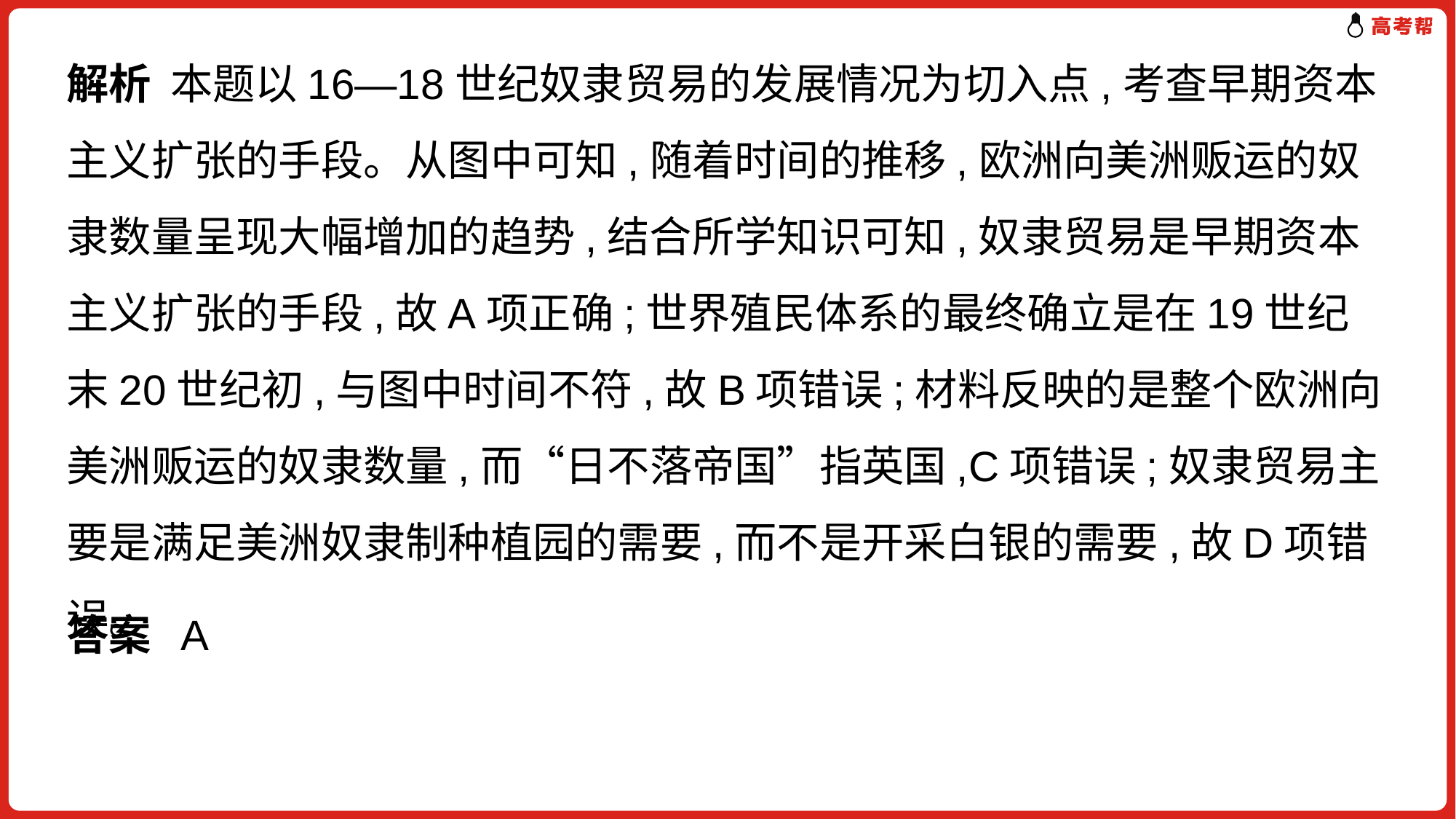

解析  本题以16—18世纪奴隶贸易的发展情况为切入点,考查早期资本主义扩张的手段。从图中可知,随着时间的推移,欧洲向美洲贩运的奴隶数量呈现大幅增加的趋势,结合所学知识可知,奴隶贸易是早期资本主义扩张的手段,故A项正确;世界殖民体系的最终确立是在19世纪末20世纪初,与图中时间不符,故B项错误;材料反映的是整个欧洲向美洲贩运的奴隶数量,而“日不落帝国”指英国,C项错误;奴隶贸易主要是满足美洲奴隶制种植园的需要,而不是开采白银的需要,故D项错误。
答案  A